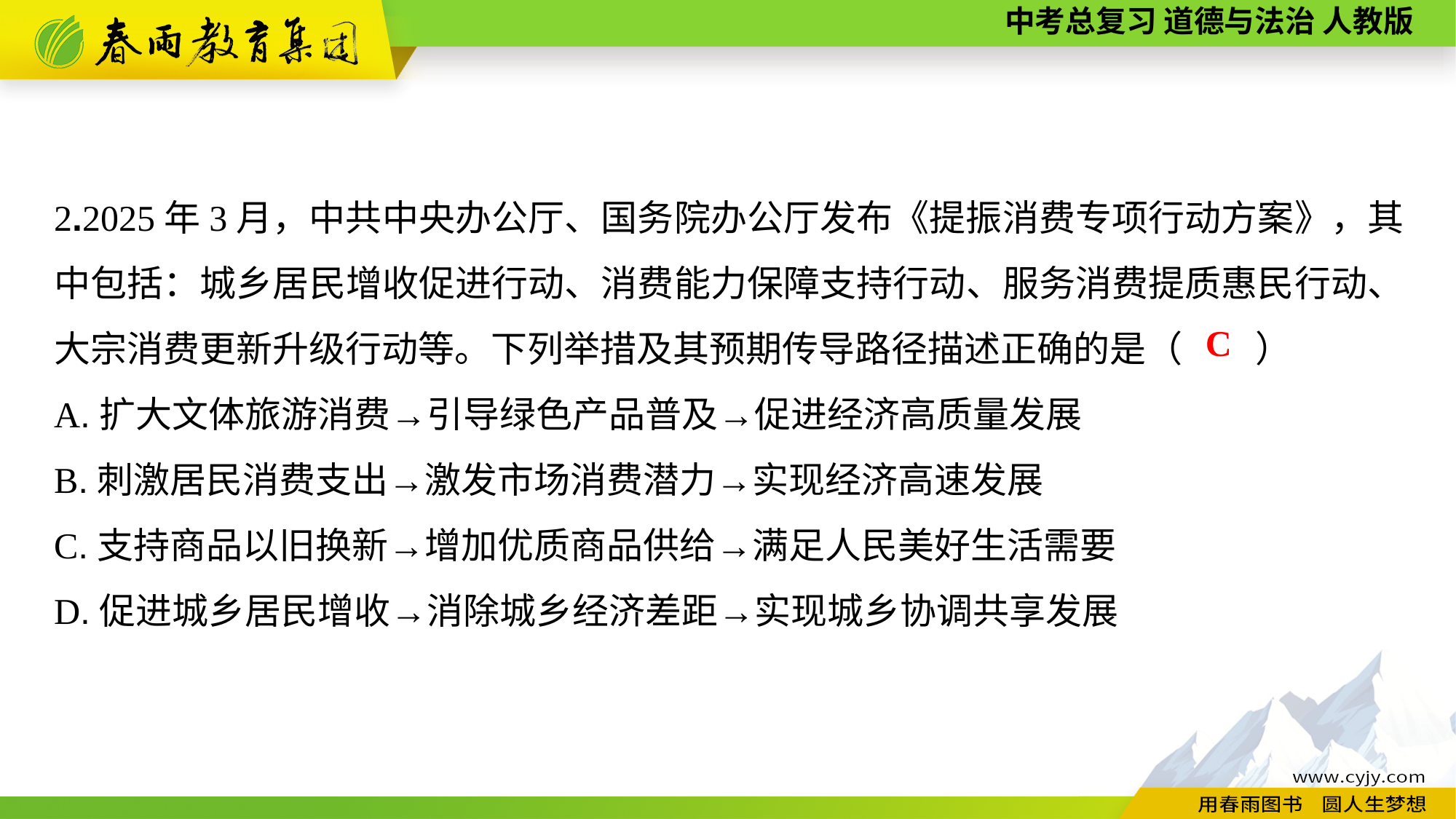

2.2025年3月，中共中央办公厅、国务院办公厅发布《提振消费专项行动方案》，其中包括：城乡居民增收促进行动、消费能力保障支持行动、服务消费提质惠民行动、大宗消费更新升级行动等。下列举措及其预期传导路径描述正确的是（　　）
A.扩大文体旅游消费→引导绿色产品普及→促进经济高质量发展
B.刺激居民消费支出→激发市场消费潜力→实现经济高速发展
C.支持商品以旧换新→增加优质商品供给→满足人民美好生活需要
D.促进城乡居民增收→消除城乡经济差距→实现城乡协调共享发展
C